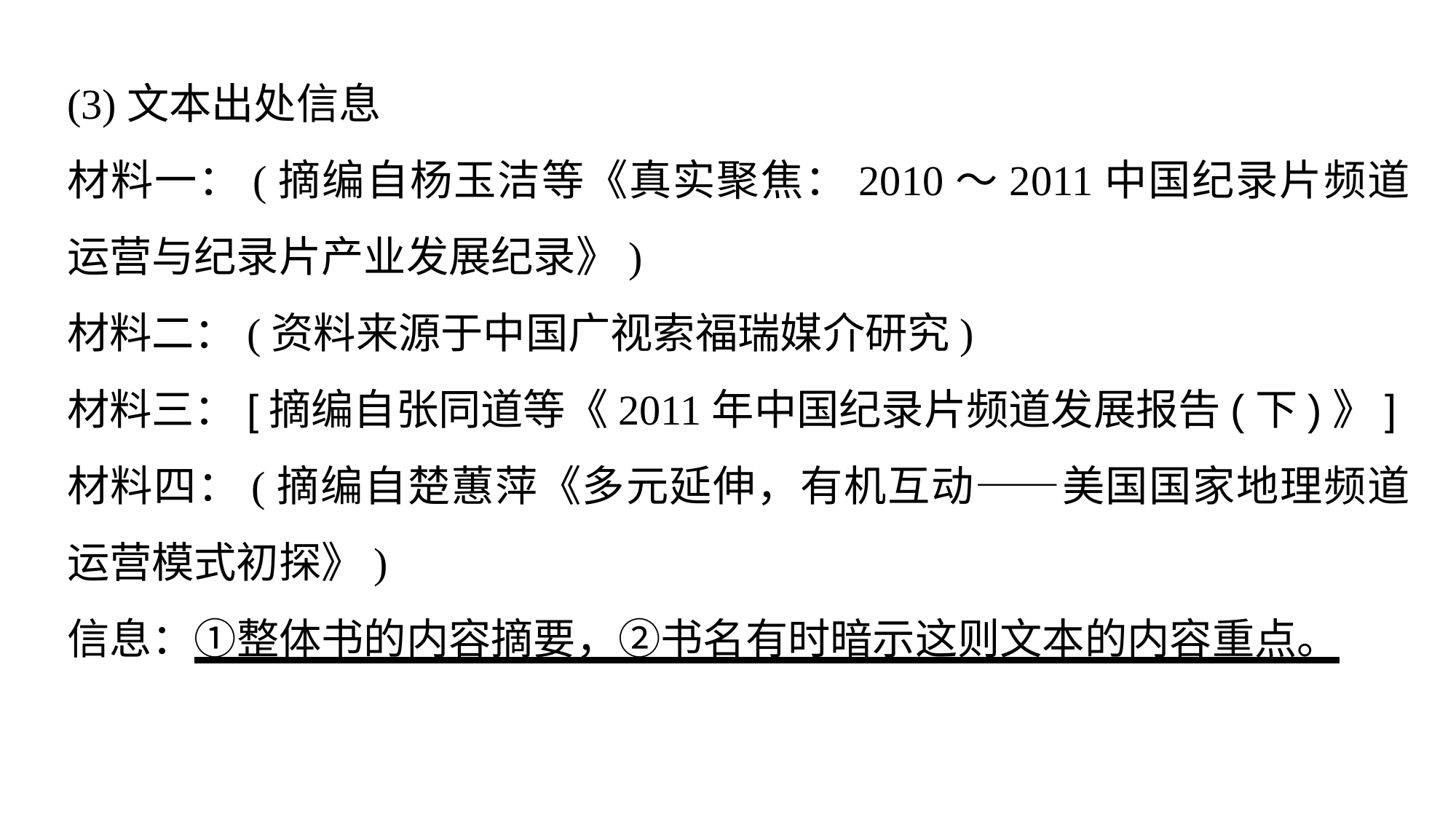

(3)文本出处信息
材料一：(摘编自杨玉洁等《真实聚焦：2010～2011中国纪录片频道运营与纪录片产业发展纪录》)
材料二：(资料来源于中国广视索福瑞媒介研究)
材料三：[摘编自张同道等《2011年中国纪录片频道发展报告(下)》]
材料四：(摘编自楚蕙萍《多元延伸，有机互动——美国国家地理频道运营模式初探》)
信息：①整体书的内容摘要，②书名有时暗示这则文本的内容重点。